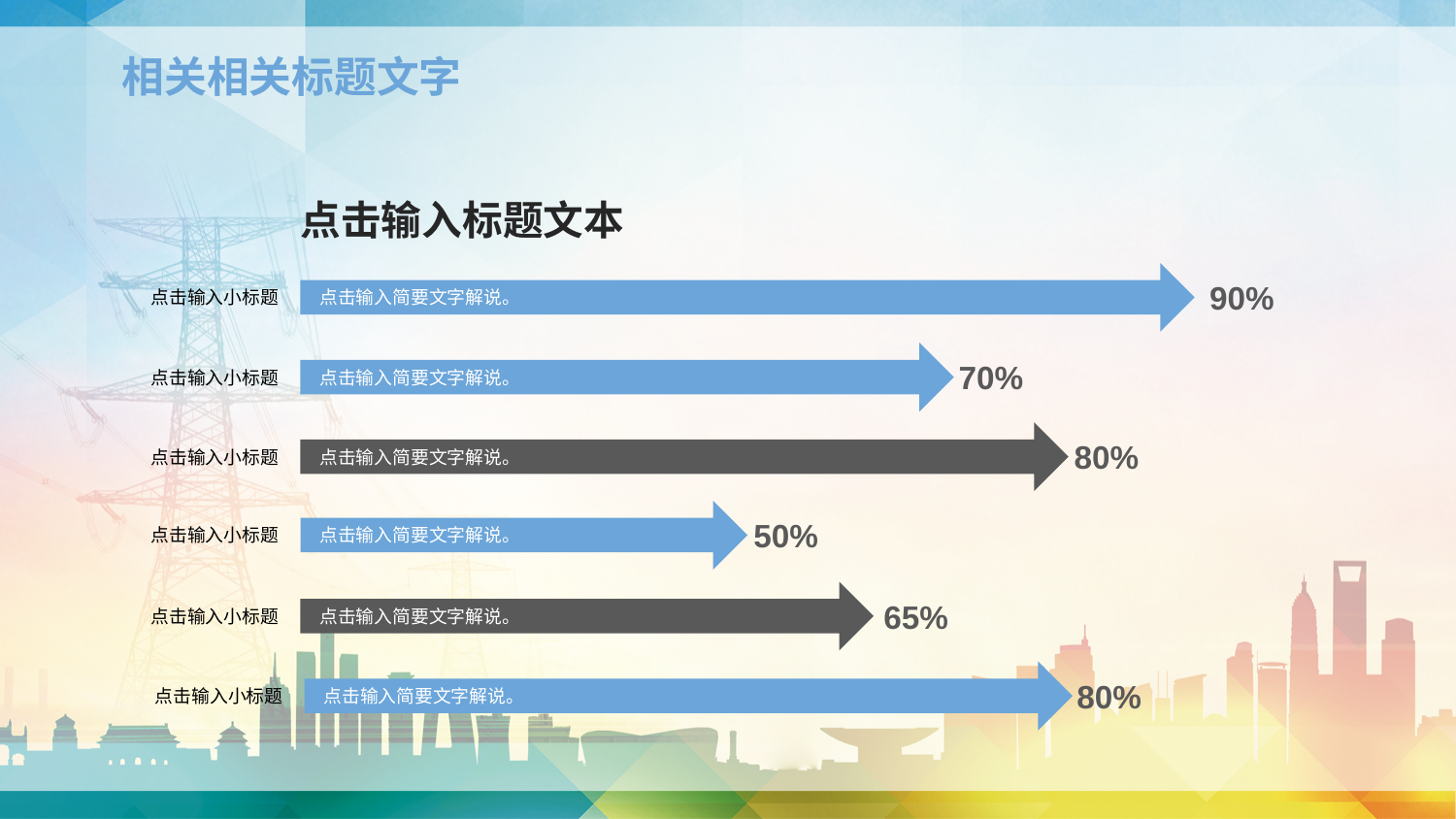

相关相关标题文字
点击输入标题文本

90%
点击输入小标题
点击输入简要文字解说。

70%
点击输入小标题
点击输入简要文字解说。

80%
点击输入小标题
点击输入简要文字解说。

50%
点击输入小标题
点击输入简要文字解说。

65%
点击输入小标题
点击输入简要文字解说。

80%
点击输入小标题
点击输入简要文字解说。